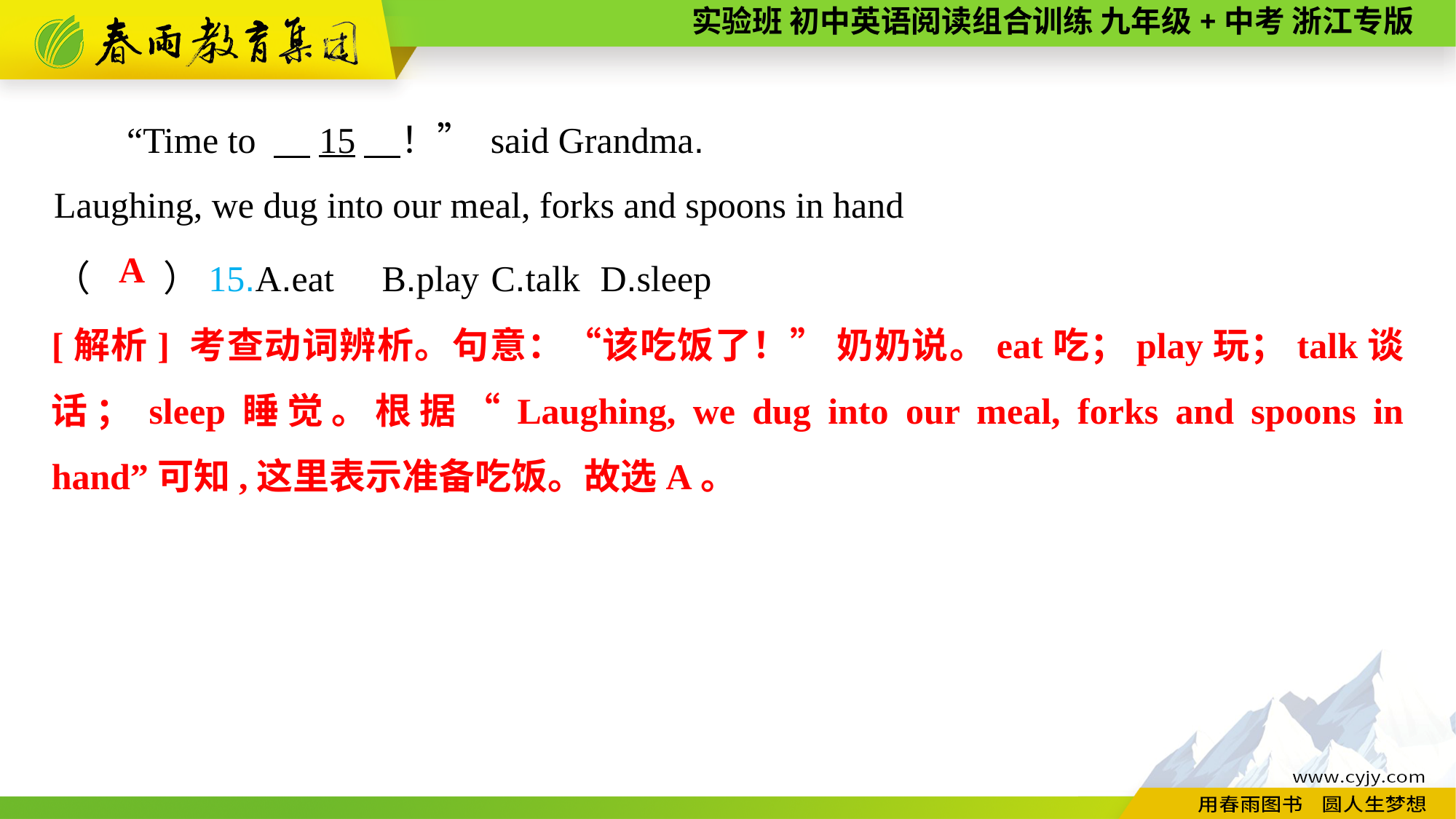

“Time to 　15　！” said Grandma.
Laughing, we dug into our meal, forks and spoons in hand
（　　）15.A.eat	B.play	C.talk	D.sleep
A
[解析] 考查动词辨析。句意：“该吃饭了！” 奶奶说。eat吃；play玩；talk谈话；sleep睡觉。根据“Laughing, we dug into our meal, forks and spoons in hand”可知,这里表示准备吃饭。故选A。